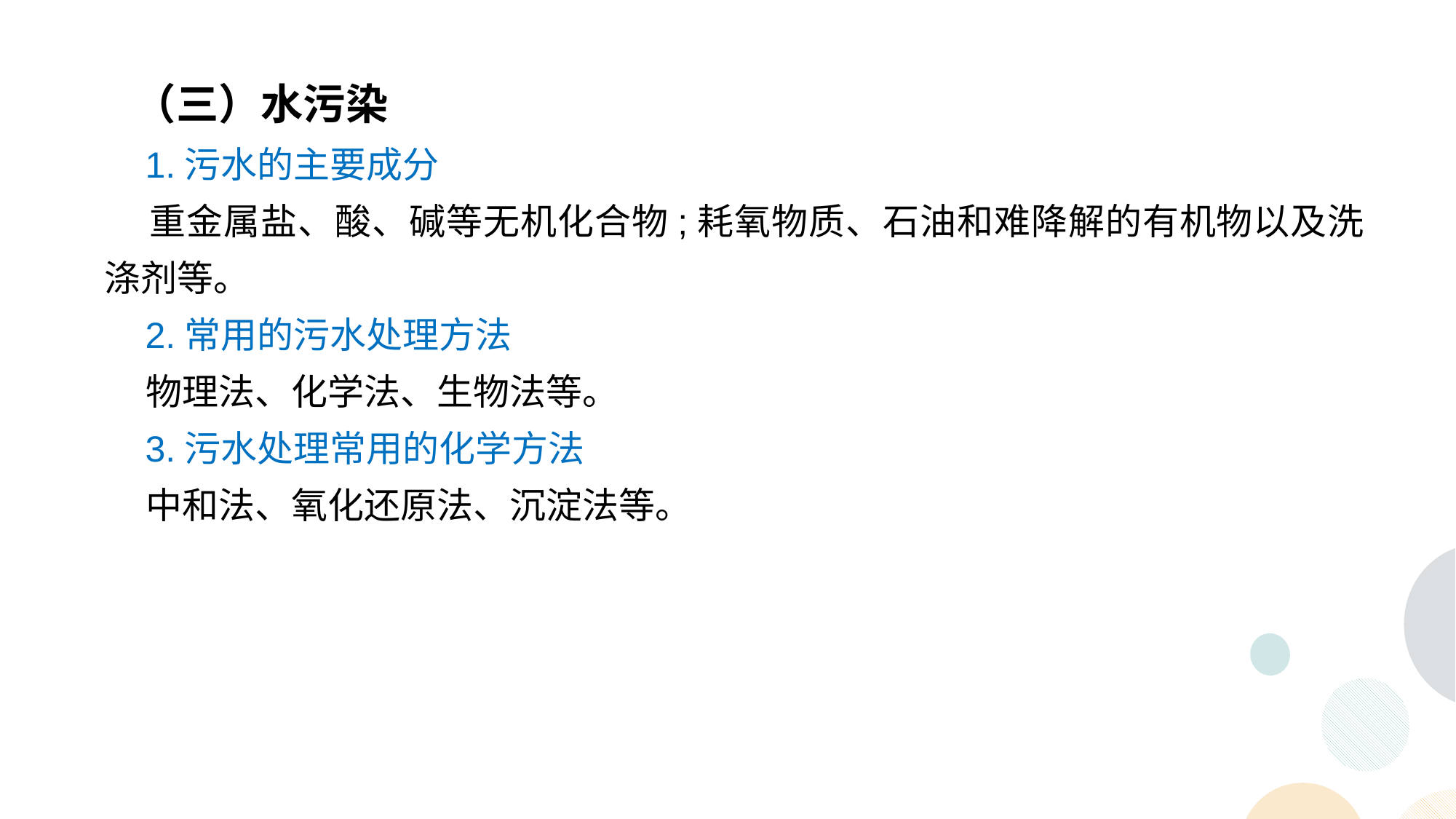

（三）水污染
    1.污水的主要成分
    重金属盐、酸、碱等无机化合物;耗氧物质、石油和难降解的有机物以及洗涤剂等。
    2.常用的污水处理方法
    物理法、化学法、生物法等。
    3.污水处理常用的化学方法
    中和法、氧化还原法、沉淀法等。